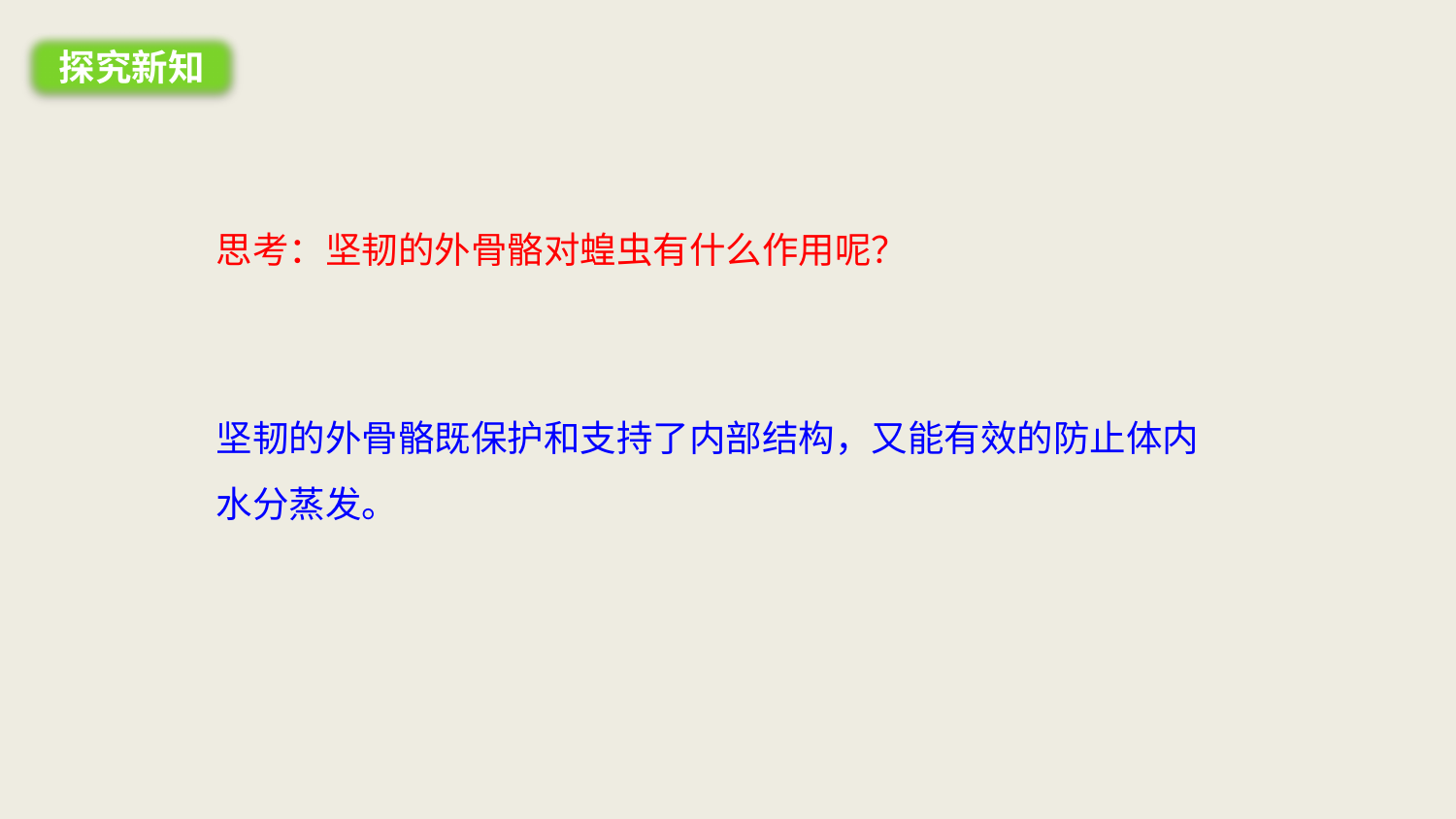

探究新知
思考：坚韧的外骨骼对蝗虫有什么作用呢？
坚韧的外骨骼既保护和支持了内部结构，又能有效的防止体内水分蒸发。